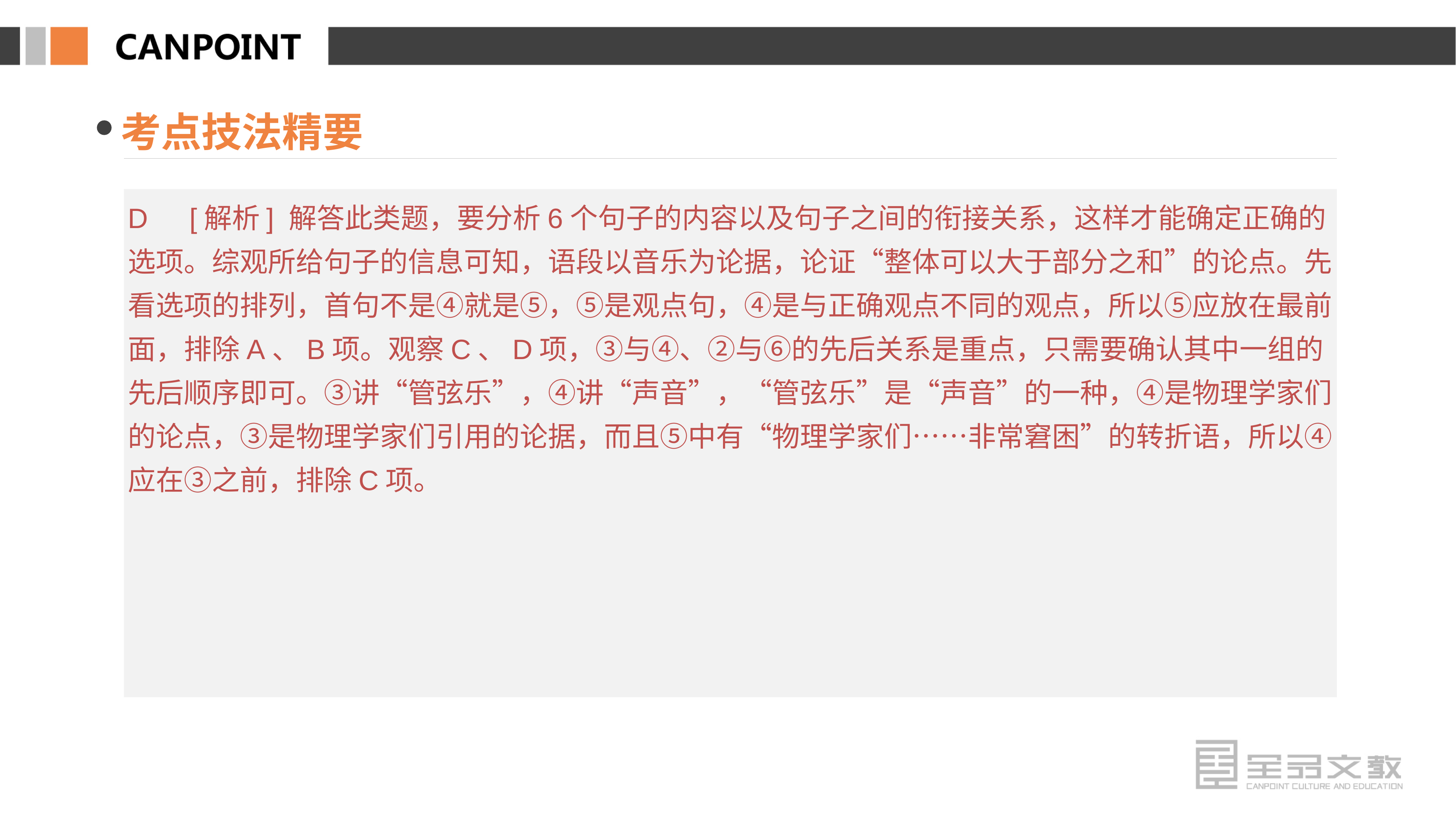

考点技法精要

D　[解析] 解答此类题，要分析6个句子的内容以及句子之间的衔接关系，这样才能确定正确的选项。综观所给句子的信息可知，语段以音乐为论据，论证“整体可以大于部分之和”的论点。先看选项的排列，首句不是④就是⑤，⑤是观点句，④是与正确观点不同的观点，所以⑤应放在最前面，排除A、B项。观察C、D项，③与④、②与⑥的先后关系是重点，只需要确认其中一组的先后顺序即可。③讲“管弦乐”，④讲“声音”，“管弦乐”是“声音”的一种，④是物理学家们的论点，③是物理学家们引用的论据，而且⑤中有“物理学家们……非常窘困”的转折语，所以④应在③之前，排除C项。